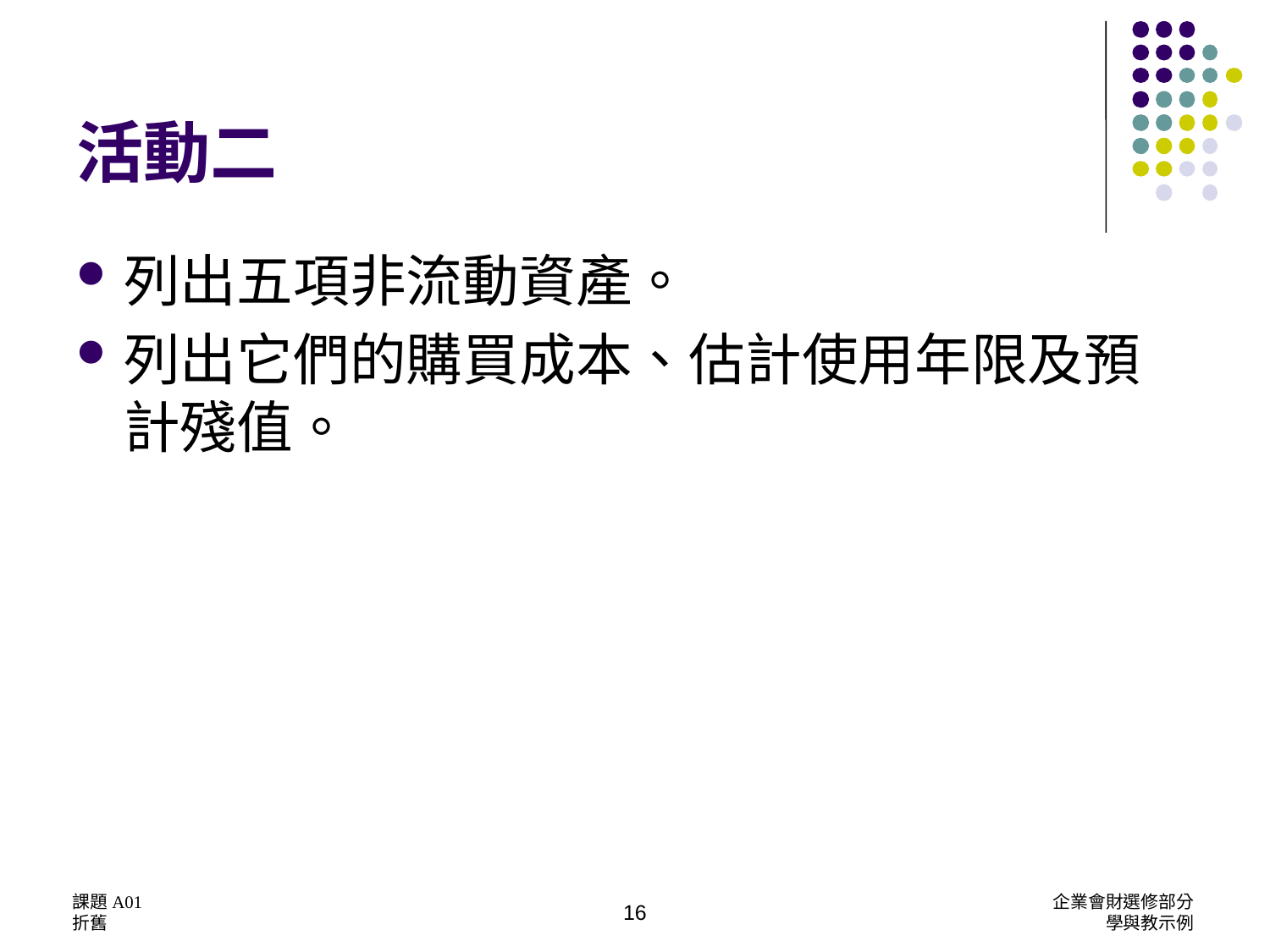

# 活動二
列出五項非流動資產。
列出它們的購買成本、估計使用年限及預計殘值。

課題A01
折舊
企業會財選修部分
學與教示例

16